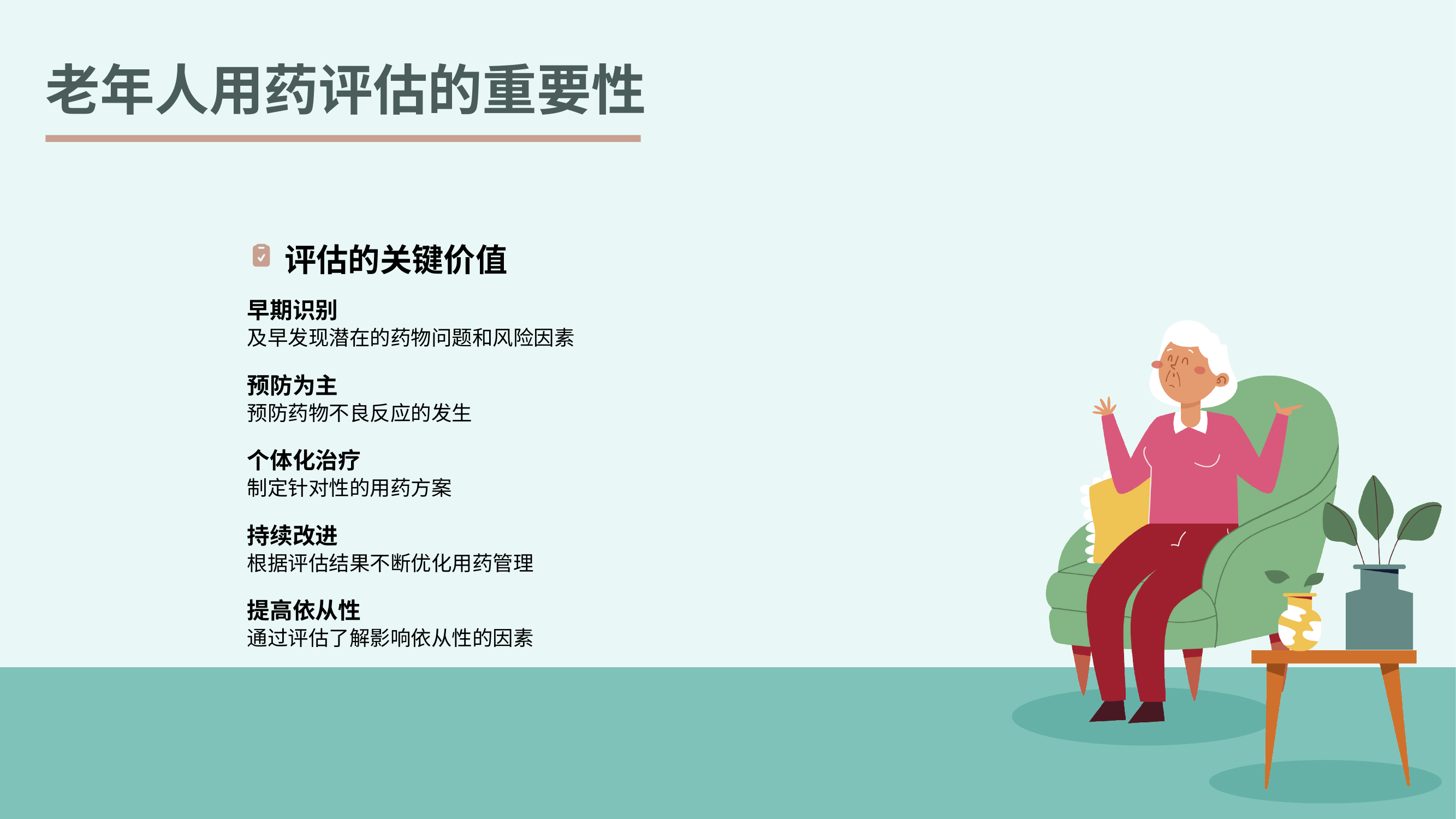

老年人用药评估的重要性

评估的关键价值

早期识别
及早发现潜在的药物问题和风险因素
预防为主
预防药物不良反应的发生
个体化治疗
制定针对性的用药方案
持续改进
根据评估结果不断优化用药管理
提高依从性
通过评估了解影响依从性的因素